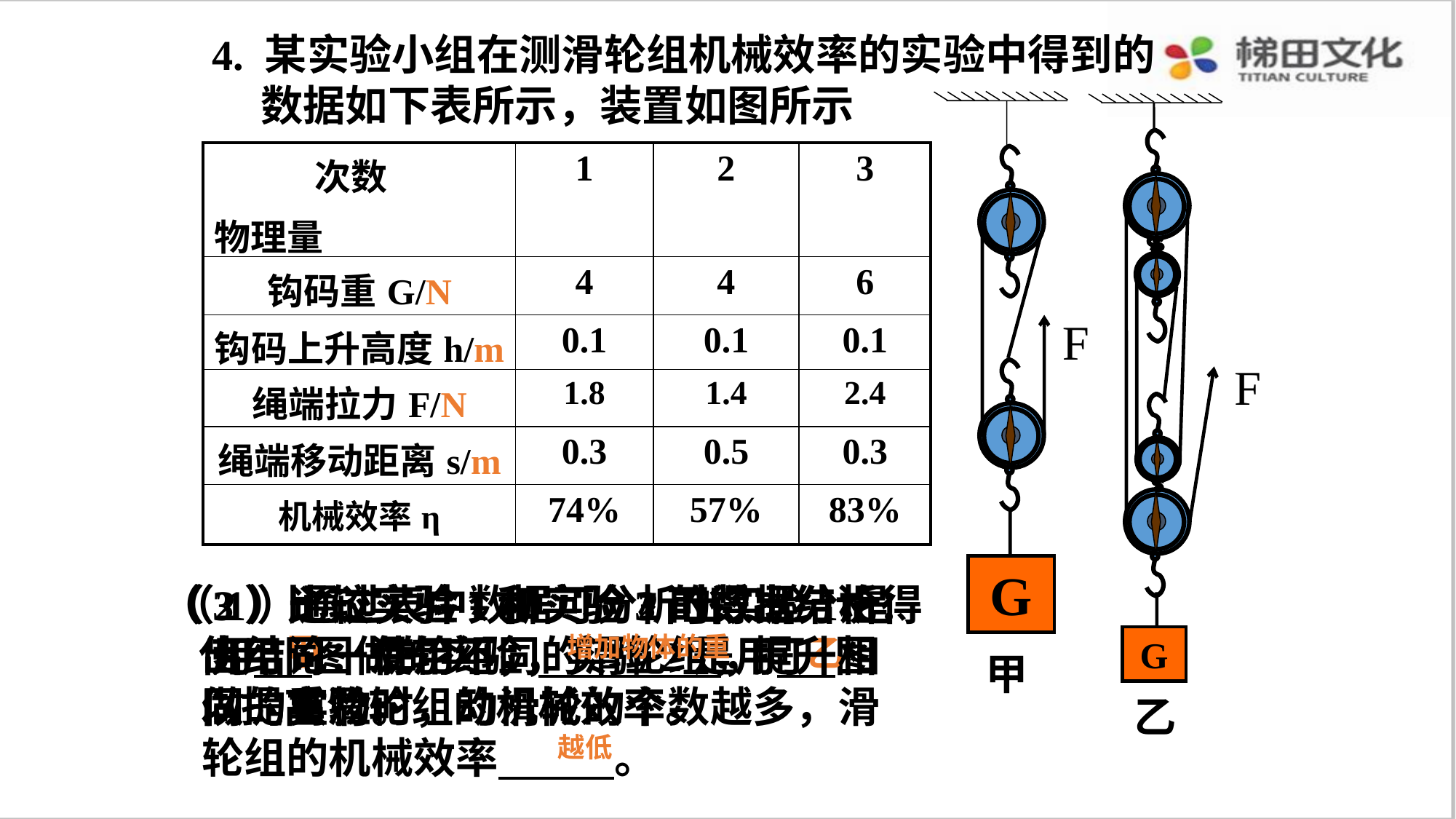

4. 某实验小组在测滑轮组机械效率的实验中得到的
    数据如下表所示，装置如图所示

G

F
甲

G

F

乙

| 次数 物理量 | 1 | 2 | 3 |
| --- | --- | --- | --- |
| 钩码重G/N | 4 | 4 | 6 |
| 钩码上升高度h/m | 0.1 | 0.1 | 0.1 |
| 绳端拉力F/N | 1.8 | 1.4 | 2.4 |
| 绳端移动距离s/m | 0.3 | 0.5 | 0.3 |
| 机械效率η | 74% | 57% | 83% |
（1）通过表中数据可分析出实验1是
   用      图做的实验，实验2是用      图
  做的实验。
（2）通过实验1和实验2的数据分析得
   出结论：使用不同的滑轮组，提升相
   同的重物时，动滑轮的个数越多，滑
   轮组的机械效率            。
（3）比较实验1和实验3可得出结论：
   使用同一滑轮组，                   ，可
   以提高滑轮组的机械效率。
甲
增加物体的重
乙
越低